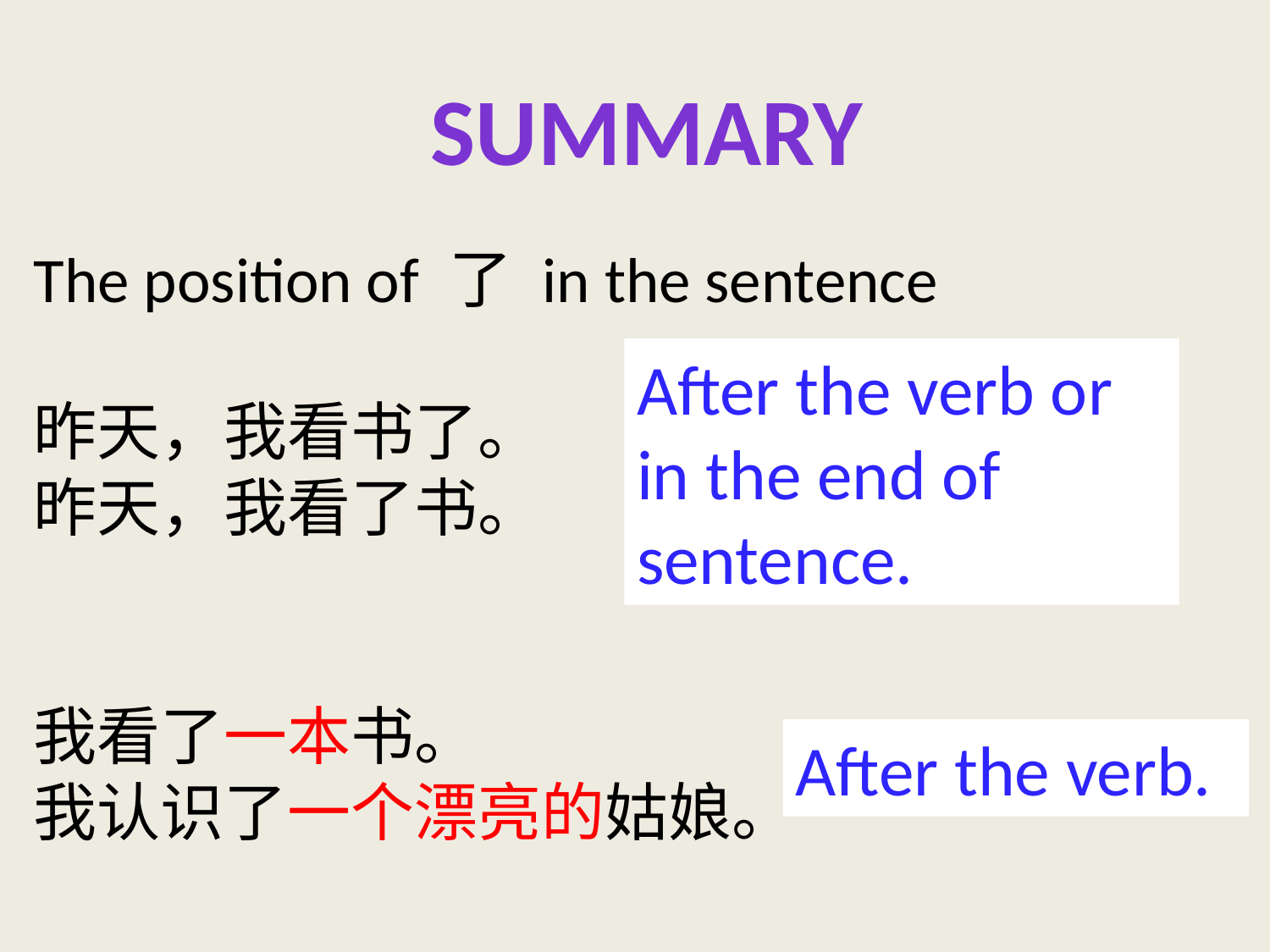

Summary
The position of 了 in the sentence

昨天，我看书了。
昨天，我看了书。

我看了一本书。
我认识了一个漂亮的姑娘。

After the verb or in the end of sentence.
After the verb.